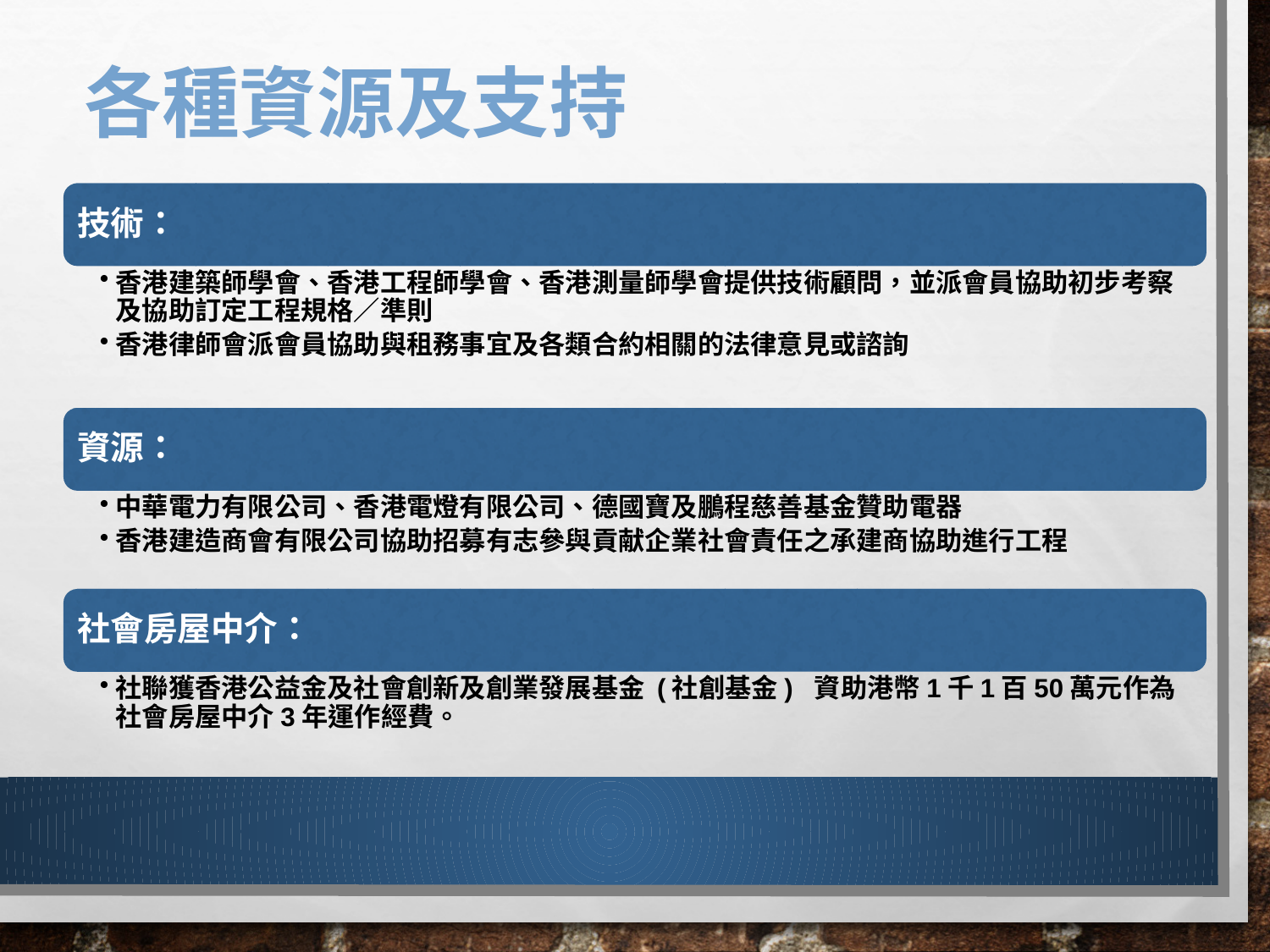

# 各種資源及支持
技術：
香港建築師學會、香港工程師學會、香港測量師學會提供技術顧問，並派會員協助初步考察及協助訂定工程規格／準則
香港律師會派會員協助與租務事宜及各類合約相關的法律意見或諮詢
資源：
中華電力有限公司、香港電燈有限公司、德國寶及鵬程慈善基金贊助電器
香港建造商會有限公司協助招募有志參與貢献企業社會責任之承建商協助進行工程
社會房屋中介：
社聯獲香港公益金及社會創新及創業發展基金 (社創基金)  資助港幣1千1百50萬元作為社會房屋中介3年運作經費。